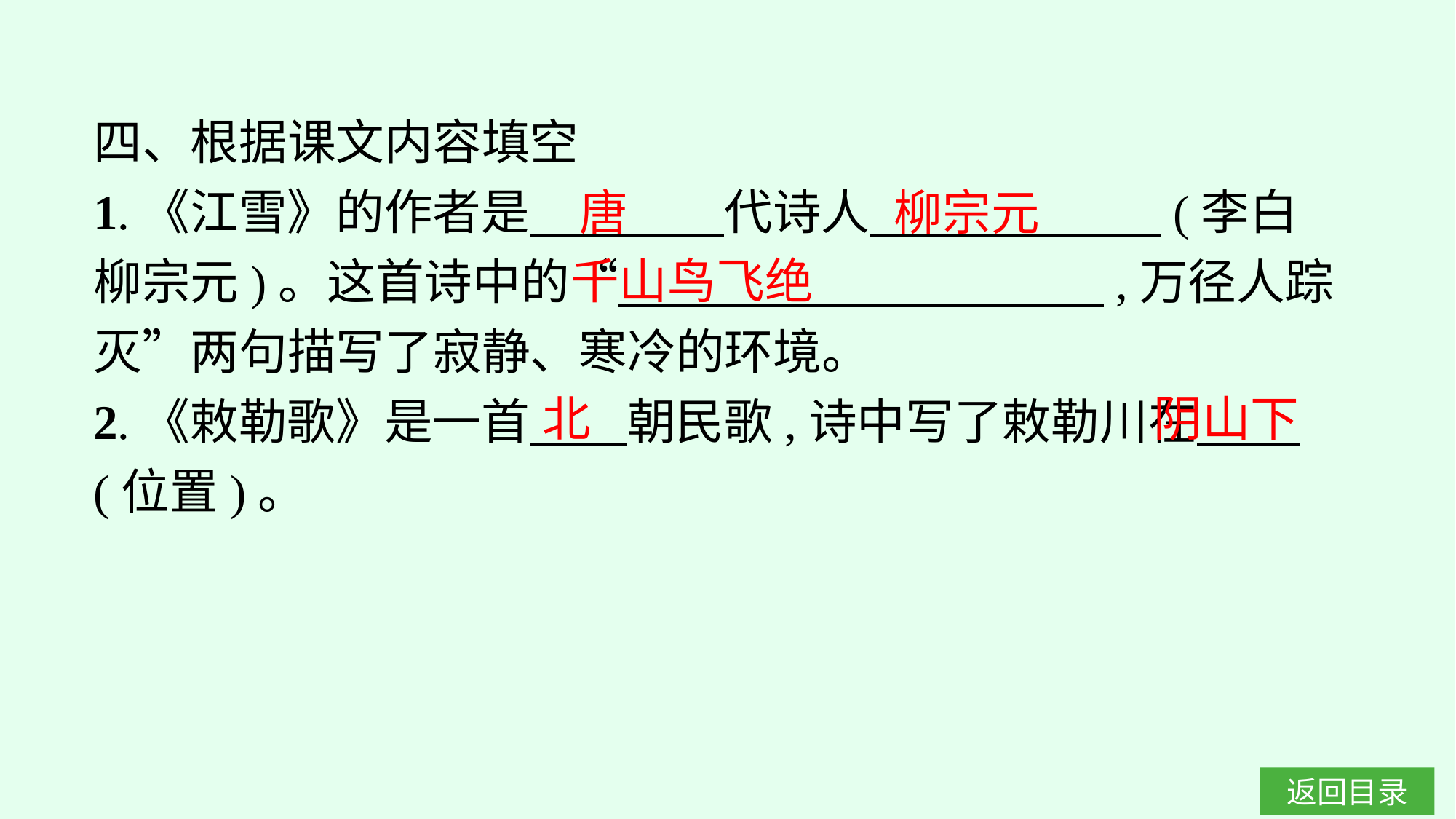

四、根据课文内容填空
1.《江雪》的作者是　　　　代诗人　　　　　　(李白　柳宗元)。这首诗中的“　　　　　　　　　　,万径人踪灭”两句描写了寂静、寒冷的环境。
2.《敕勒歌》是一首　　朝民歌,诗中写了敕勒川在　      (位置)。
柳宗元
唐
千山鸟飞绝
阴山下
北